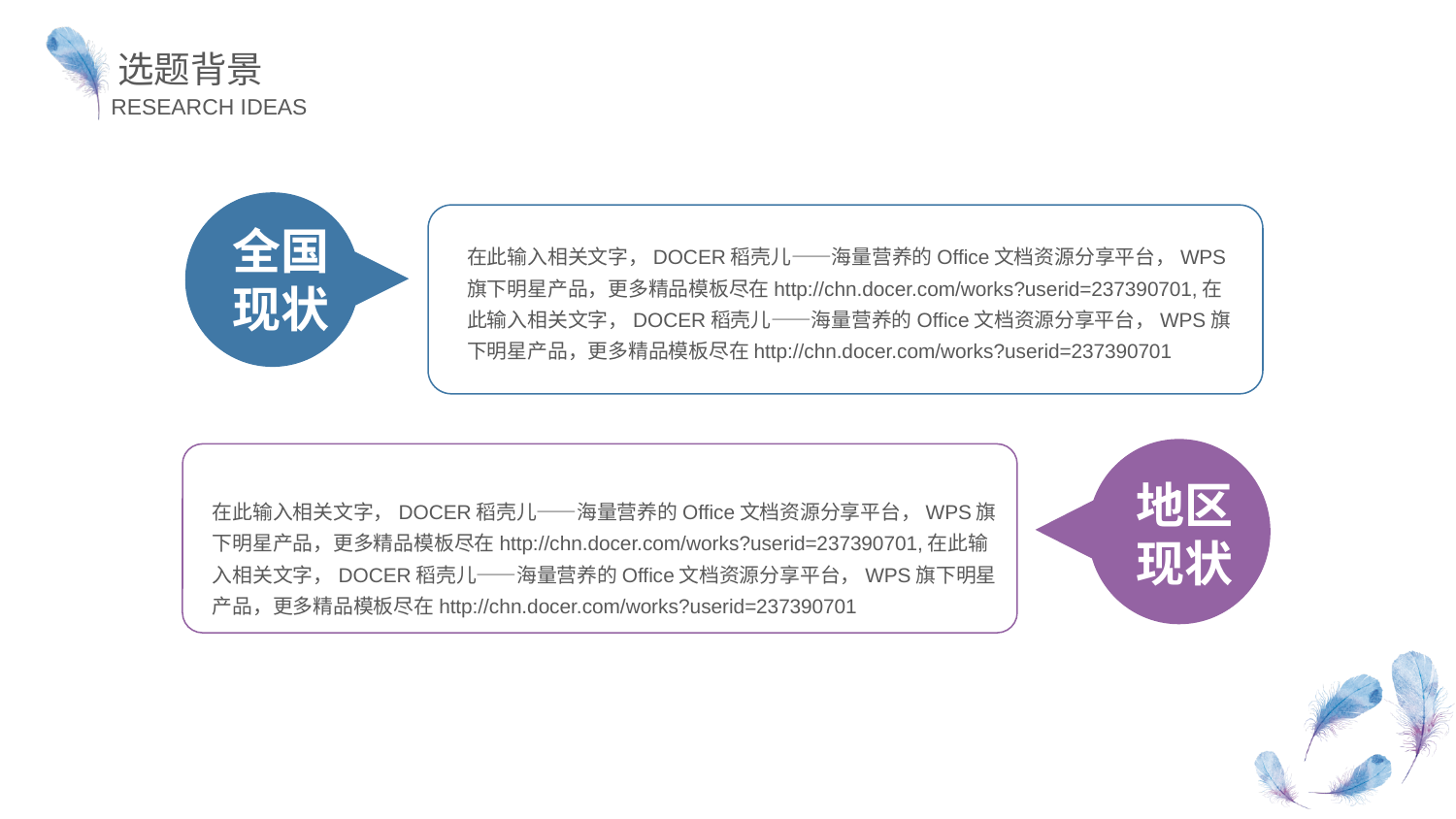

选题背景
RESEARCH IDEAS

全国现状
在此输入相关文字，DOCER稻壳儿——海量营养的Office文档资源分享平台，WPS旗下明星产品，更多精品模板尽在http://chn.docer.com/works?userid=237390701,在此输入相关文字，DOCER稻壳儿——海量营养的Office文档资源分享平台，WPS旗下明星产品，更多精品模板尽在http://chn.docer.com/works?userid=237390701

地区现状
在此输入相关文字，DOCER稻壳儿——海量营养的Office文档资源分享平台，WPS旗下明星产品，更多精品模板尽在http://chn.docer.com/works?userid=237390701,在此输入相关文字，DOCER稻壳儿——海量营养的Office文档资源分享平台，WPS旗下明星产品，更多精品模板尽在http://chn.docer.com/works?userid=237390701